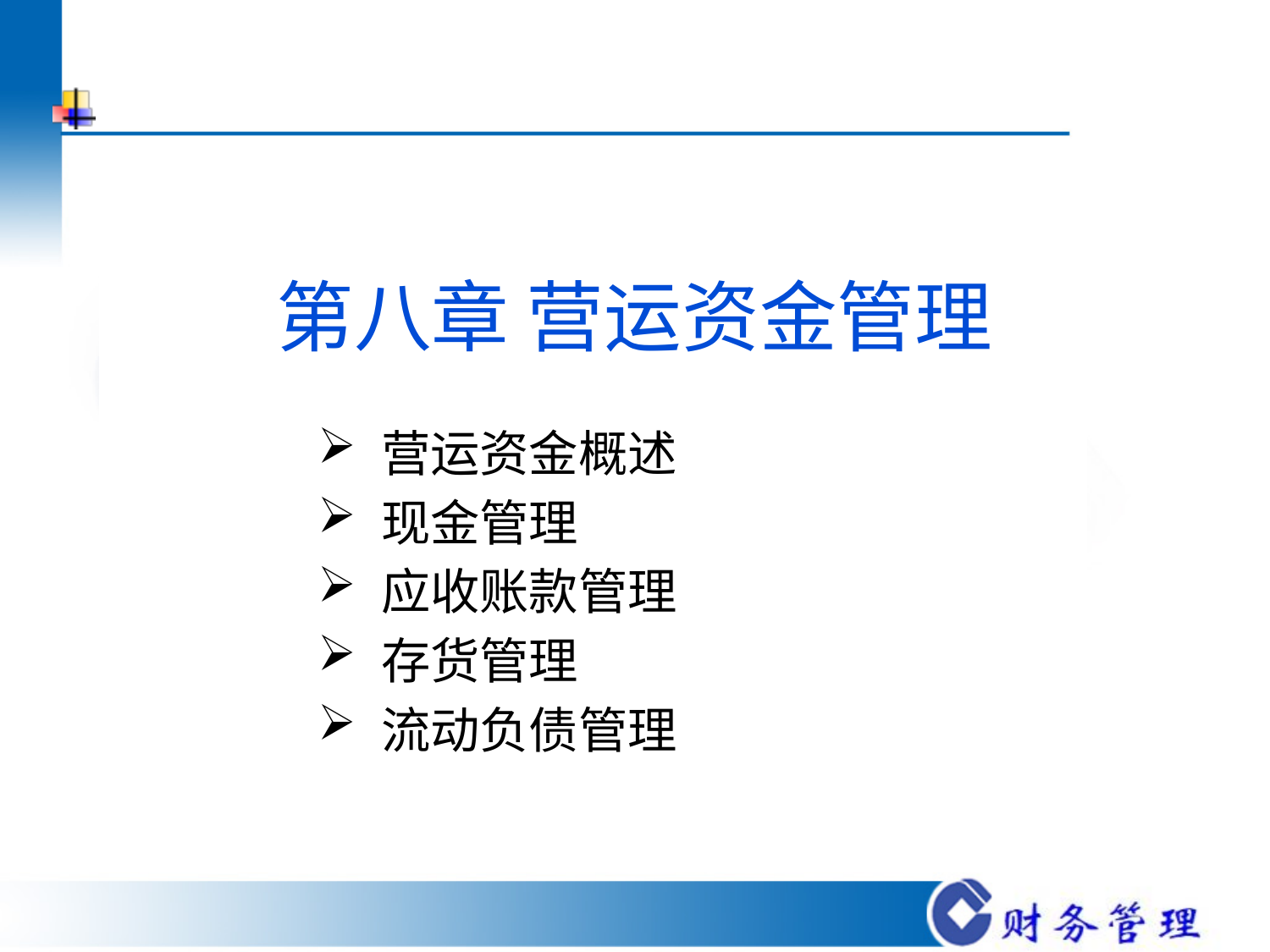

# 第八章 营运资金管理
营运资金概述
现金管理
应收账款管理
存货管理
流动负债管理